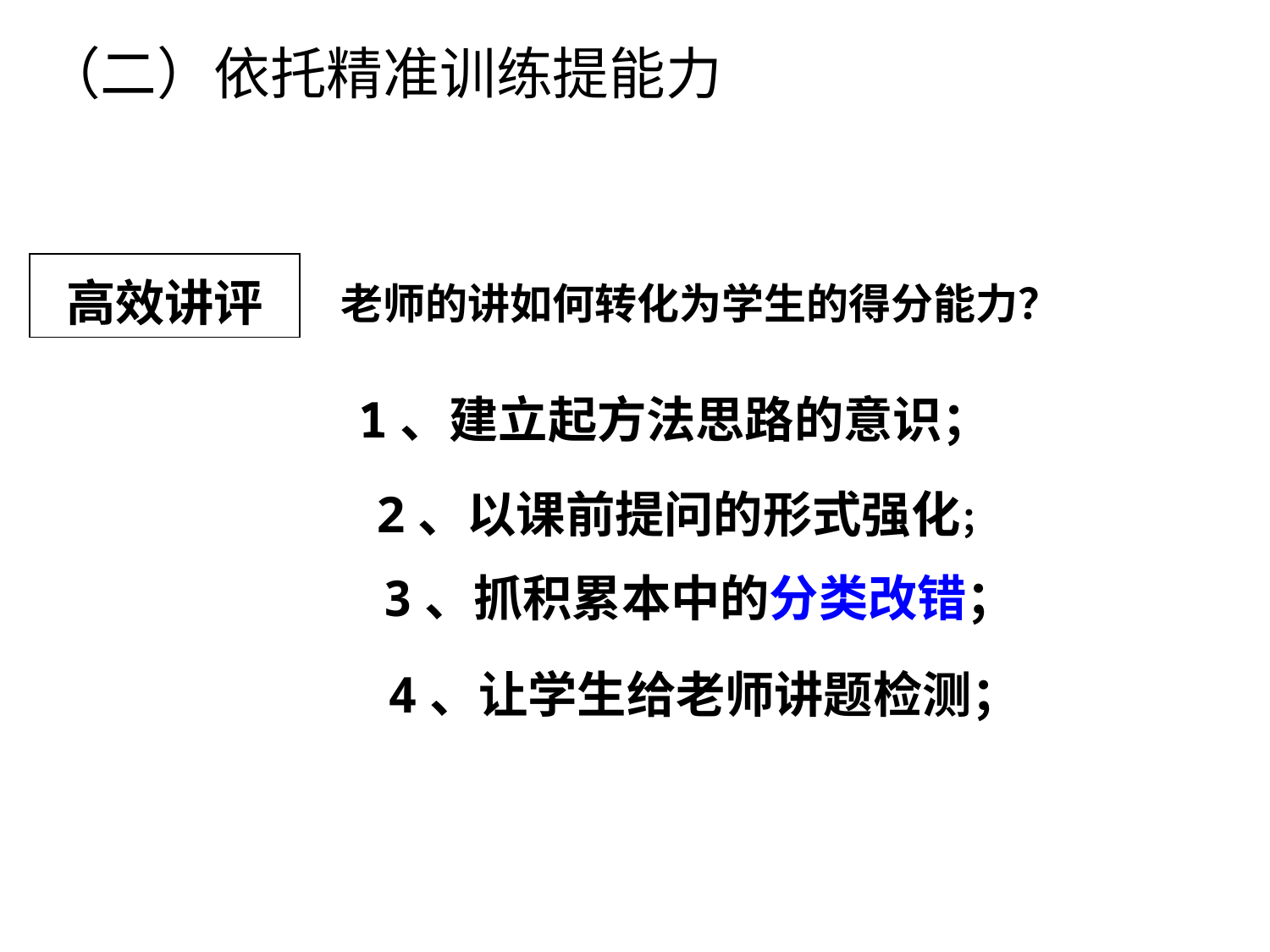

（二）依托精准训练提能力
高效讲评
老师的讲如何转化为学生的得分能力？
1、建立起方法思路的意识；
2、以课前提问的形式强化；
3、抓积累本中的分类改错；
4、让学生给老师讲题检测；